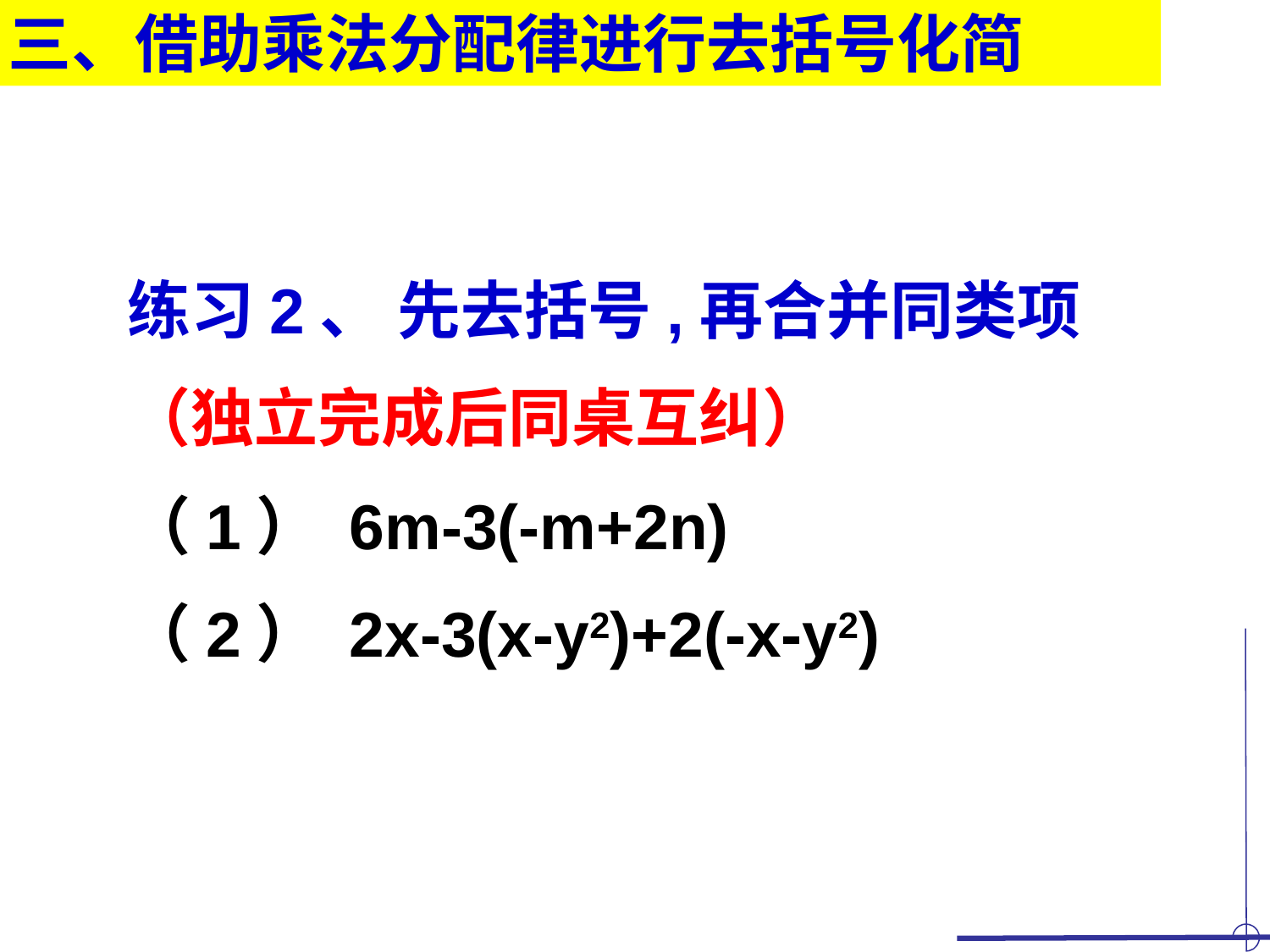

三、借助乘法分配律进行去括号化简
练习2、 先去括号,再合并同类项
（独立完成后同桌互纠）
（1） 6m-3(-m+2n)
（2） 2x-3(x-y2)+2(-x-y2)